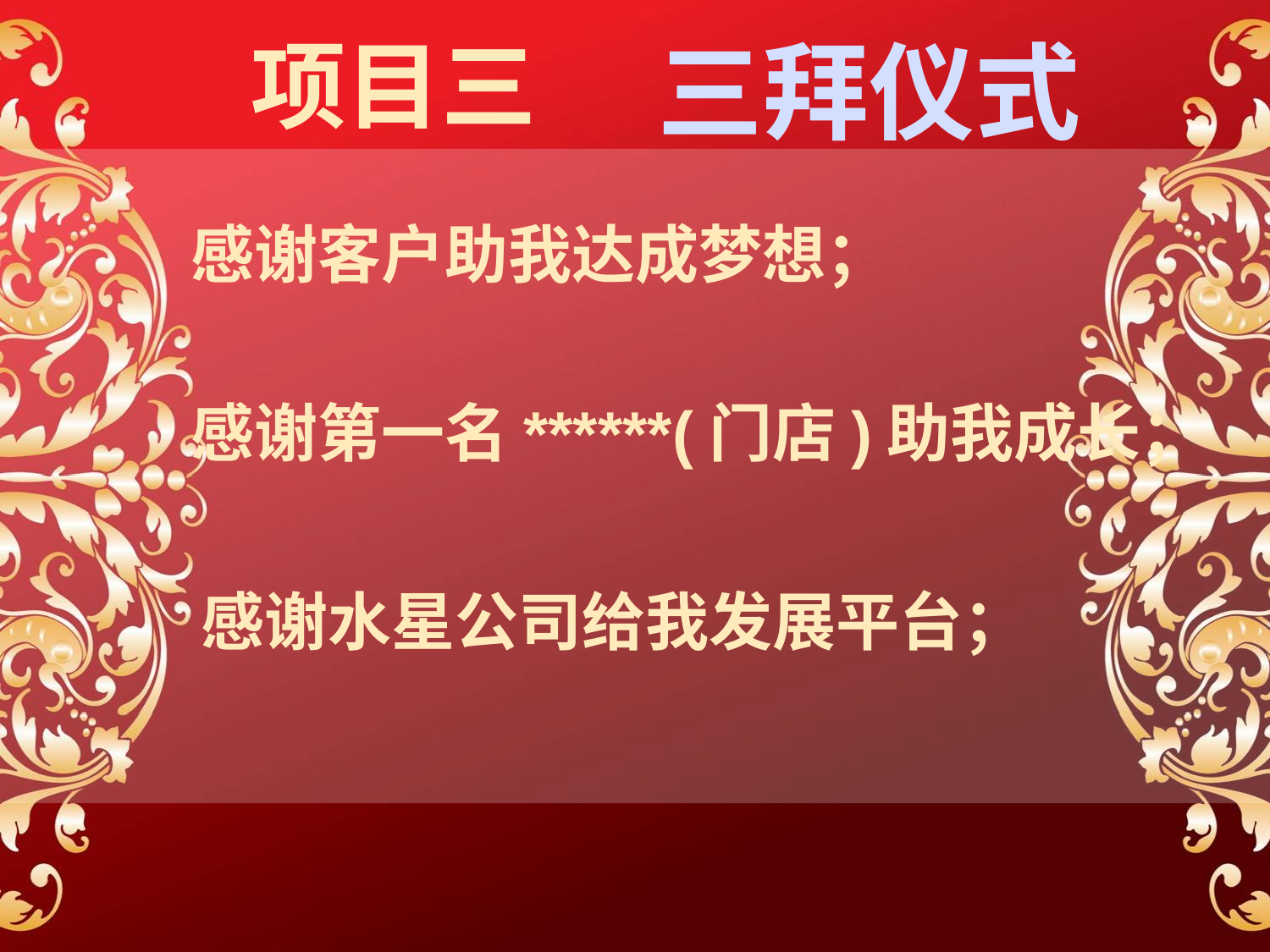

项目三
三拜仪式
|  |
| --- |
感谢客户助我达成梦想；
感谢第一名******(门店)助我成长；
感谢水星公司给我发展平台；